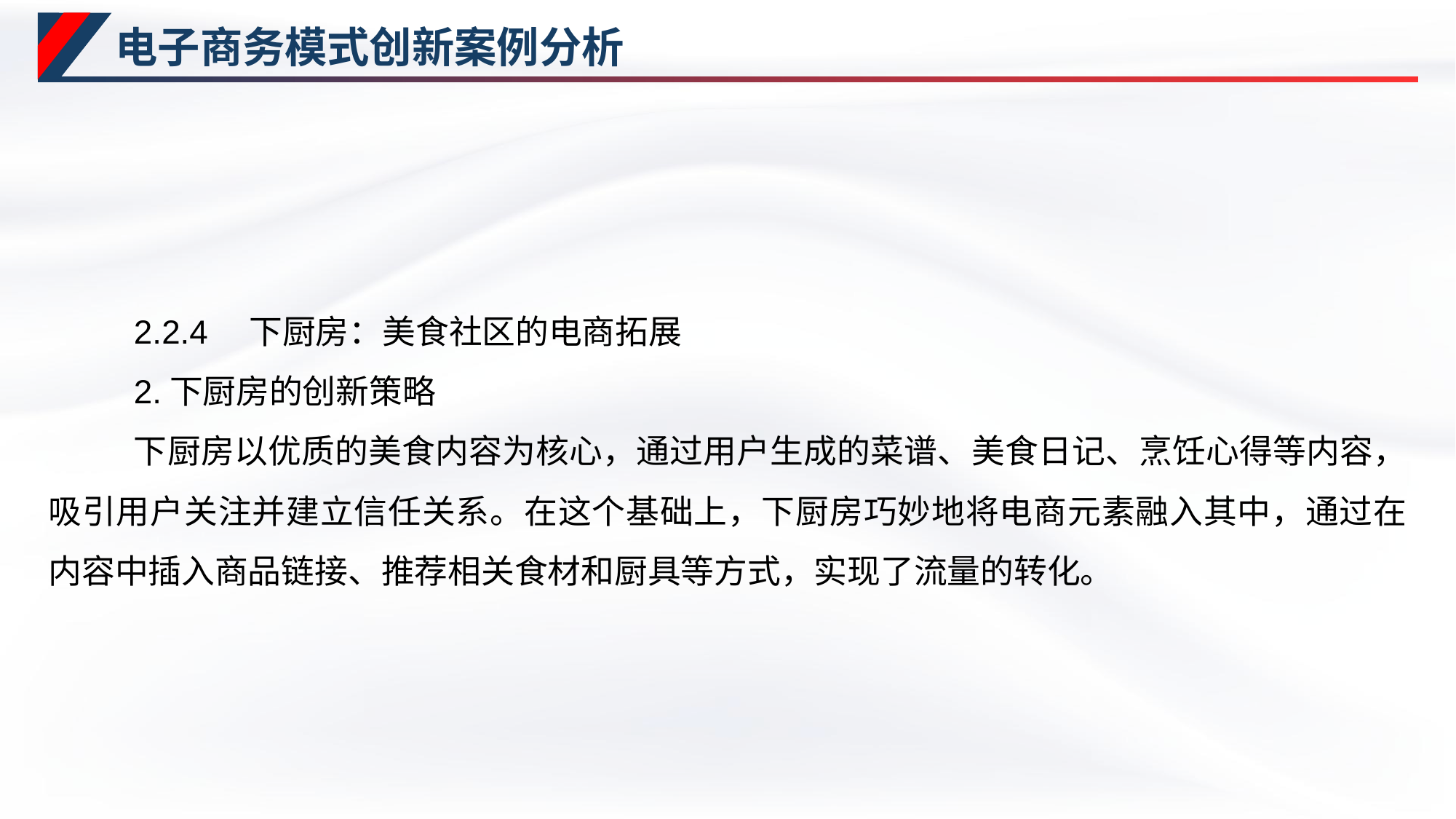

# 电子商务模式创新案例分析
2.2.4　下厨房：美食社区的电商拓展
2.下厨房的创新策略
下厨房以优质的美食内容为核心，通过用户生成的菜谱、美食日记、烹饪心得等内容，吸引用户关注并建立信任关系。在这个基础上，下厨房巧妙地将电商元素融入其中，通过在内容中插入商品链接、推荐相关食材和厨具等方式，实现了流量的转化。